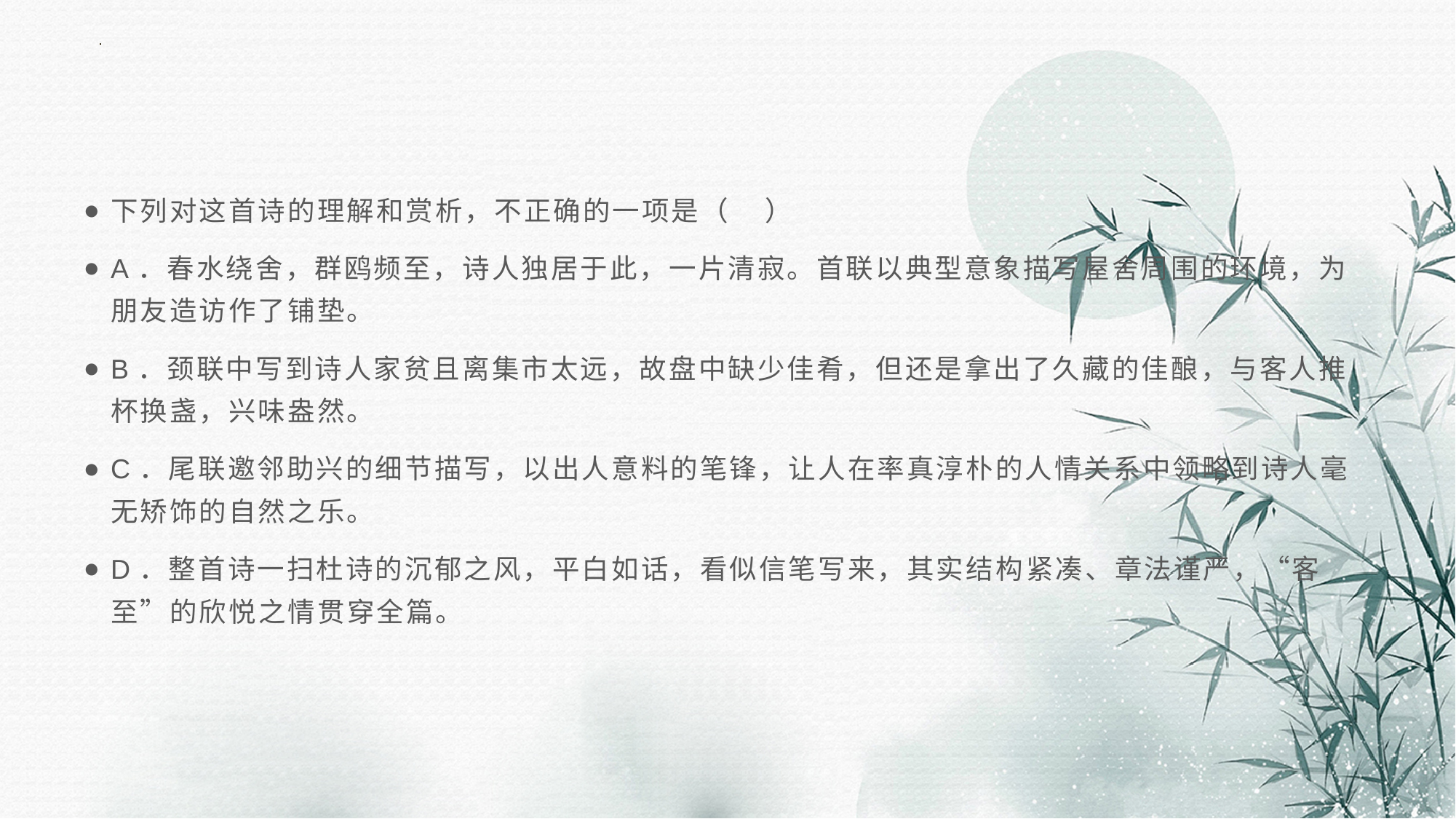

#
下列对这首诗的理解和赏析，不正确的一项是（    ）
A．春水绕舍，群鸥频至，诗人独居于此，一片清寂。首联以典型意象描写屋舍周围的环境，为朋友造访作了铺垫。
B．颈联中写到诗人家贫且离集市太远，故盘中缺少佳肴，但还是拿出了久藏的佳酿，与客人推杯换盏，兴味盎然。
C．尾联邀邻助兴的细节描写，以出人意料的笔锋，让人在率真淳朴的人情关系中领略到诗人毫无矫饰的自然之乐。
D．整首诗一扫杜诗的沉郁之风，平白如话，看似信笔写来，其实结构紧凑、章法谨严，“客至”的欣悦之情贯穿全篇。